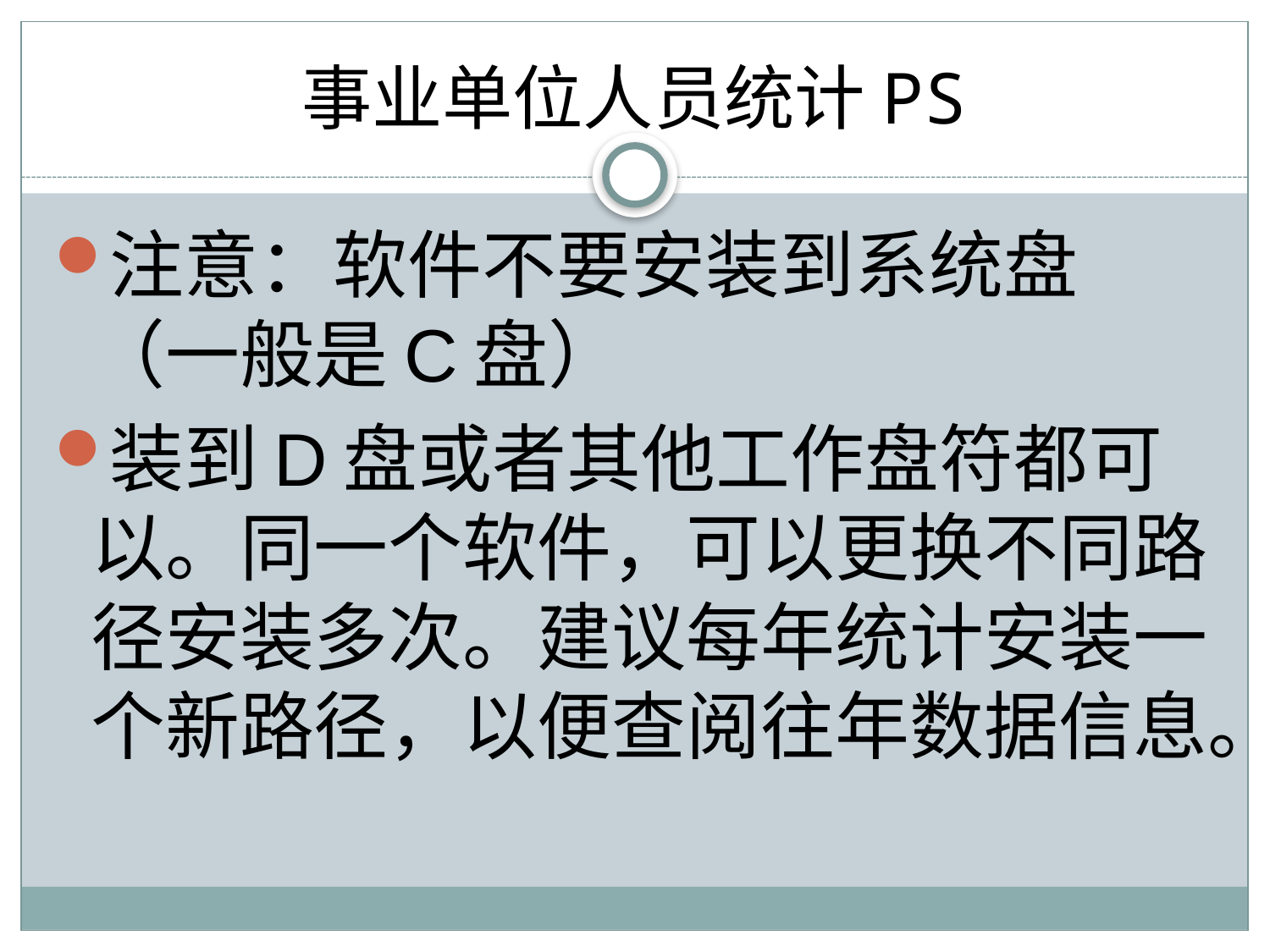

#
注意：软件不要安装到系统盘（一般是C盘）
装到D盘或者其他工作盘符都可以。同一个软件，可以更换不同路径安装多次。建议每年统计安装一个新路径，以便查阅往年数据信息。